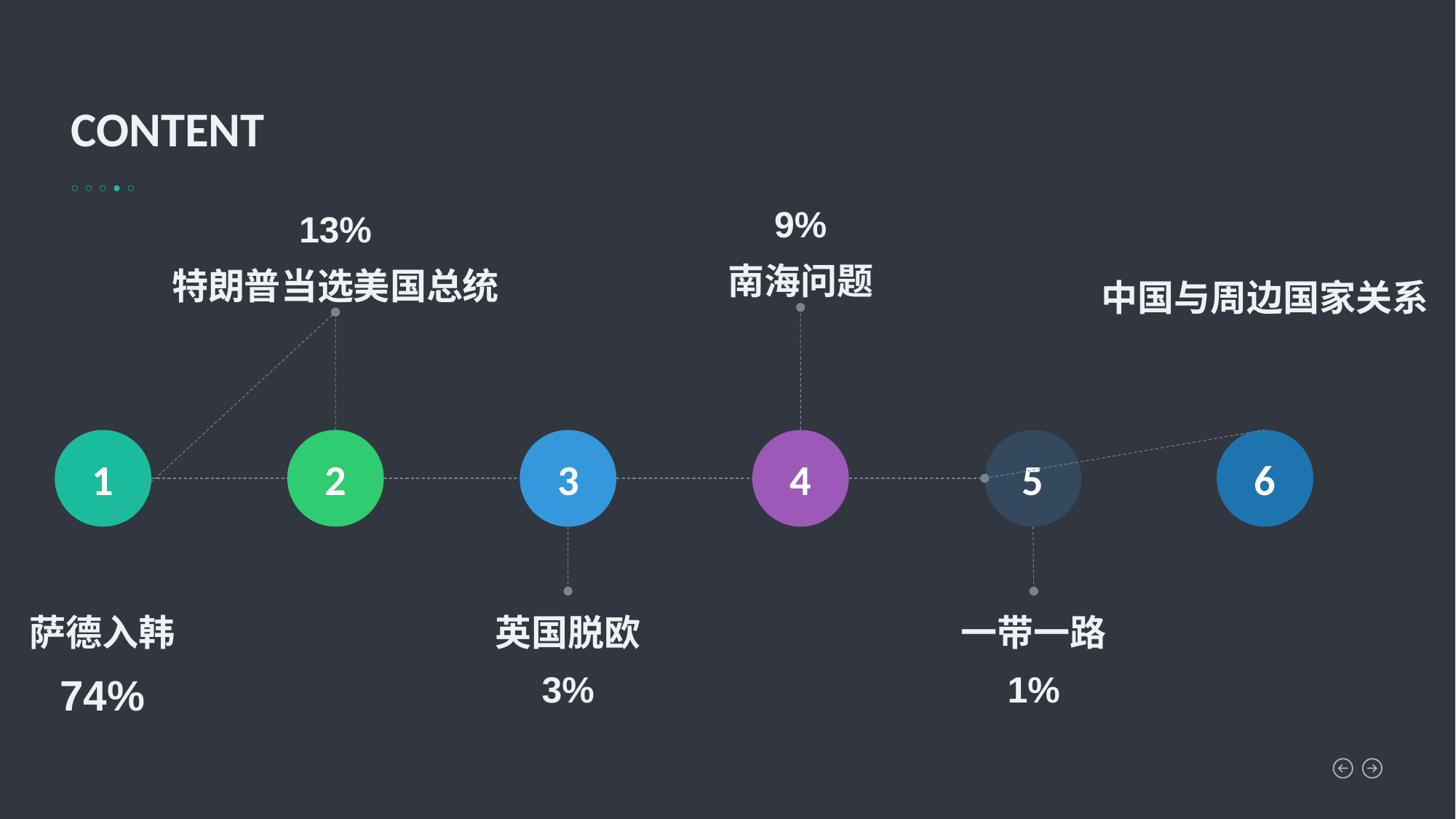

CONTENT
9%
南海问题

13%
特朗普当选美国总统
中国与周边国家关系
1
2
3
4
5
6
萨德入韩
74%
英国脱欧
3%
一带一路
1%